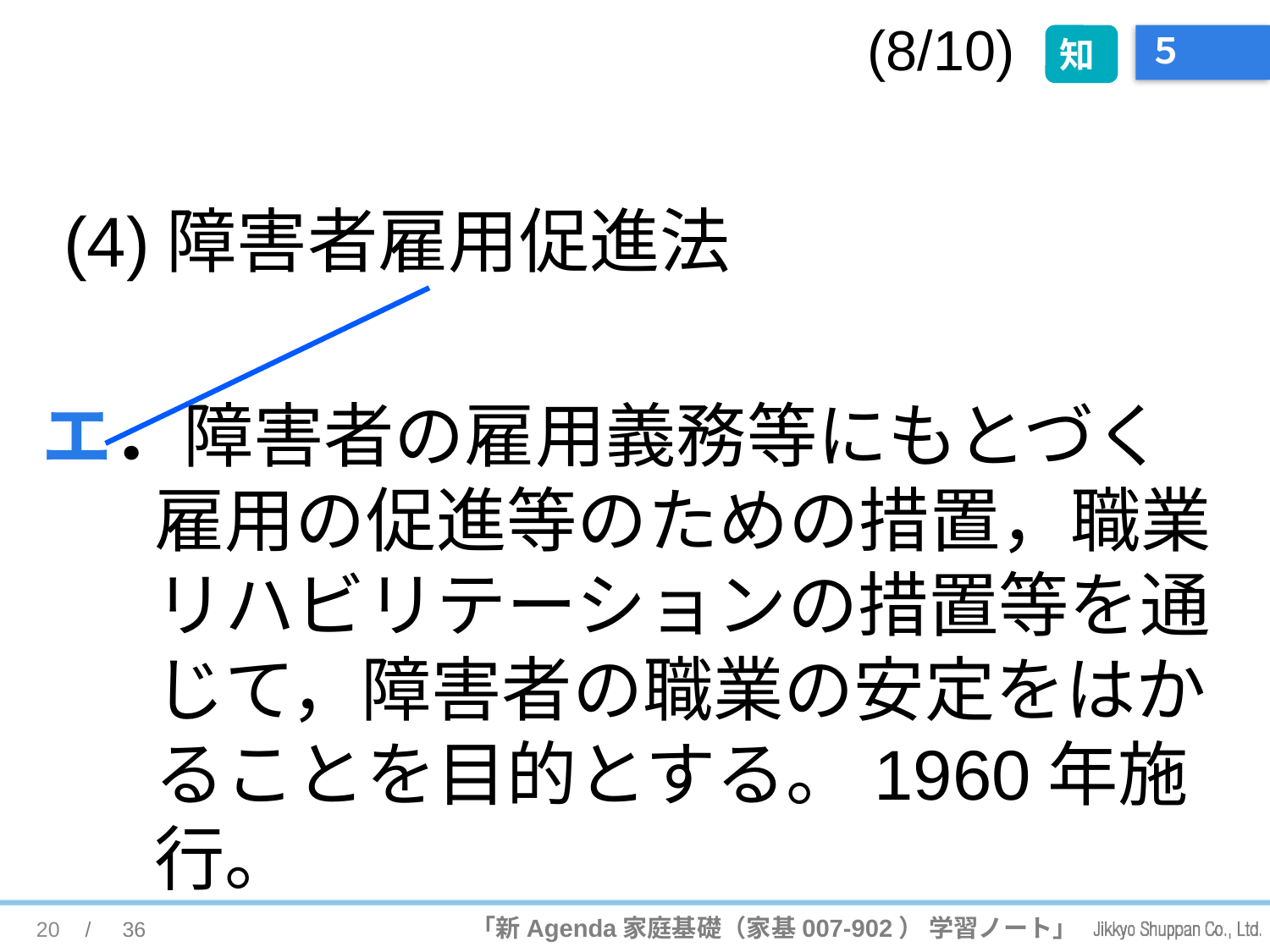

(8/10)
知
# ５
(4)障害者雇用促進法
エ．障害者の雇用義務等にもとづく雇用の促進等のための措置，職業リハビリテーションの措置等を通じて，障害者の職業の安定をはかることを目的とする。1960年施行。
20